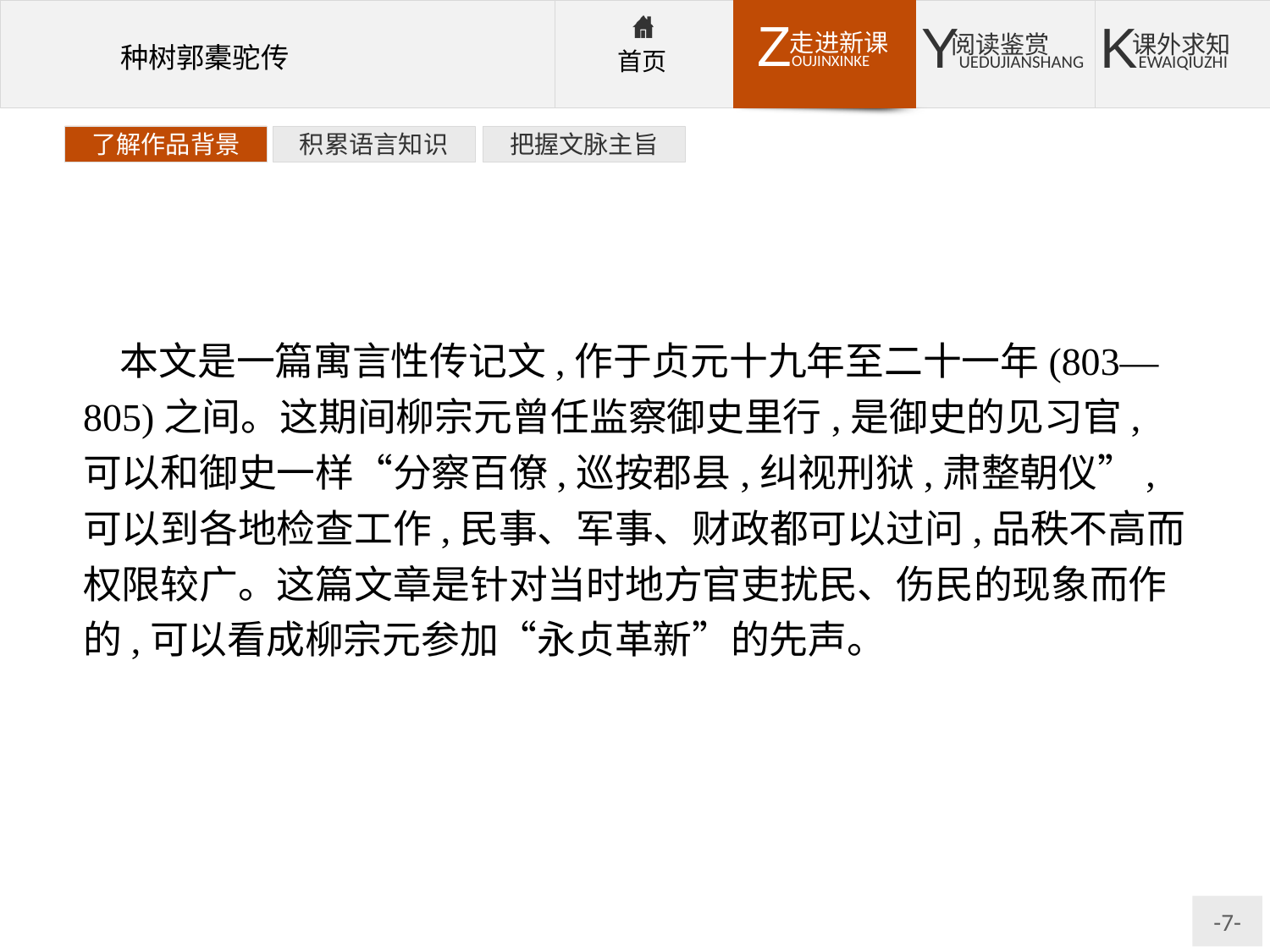

了解作品背景
积累语言知识
把握文脉主旨
本文是一篇寓言性传记文,作于贞元十九年至二十一年(803—805)之间。这期间柳宗元曾任监察御史里行,是御史的见习官,可以和御史一样“分察百僚,巡按郡县,纠视刑狱,肃整朝仪”,可以到各地检查工作,民事、军事、财政都可以过问,品秩不高而权限较广。这篇文章是针对当时地方官吏扰民、伤民的现象而作的,可以看成柳宗元参加“永贞革新”的先声。